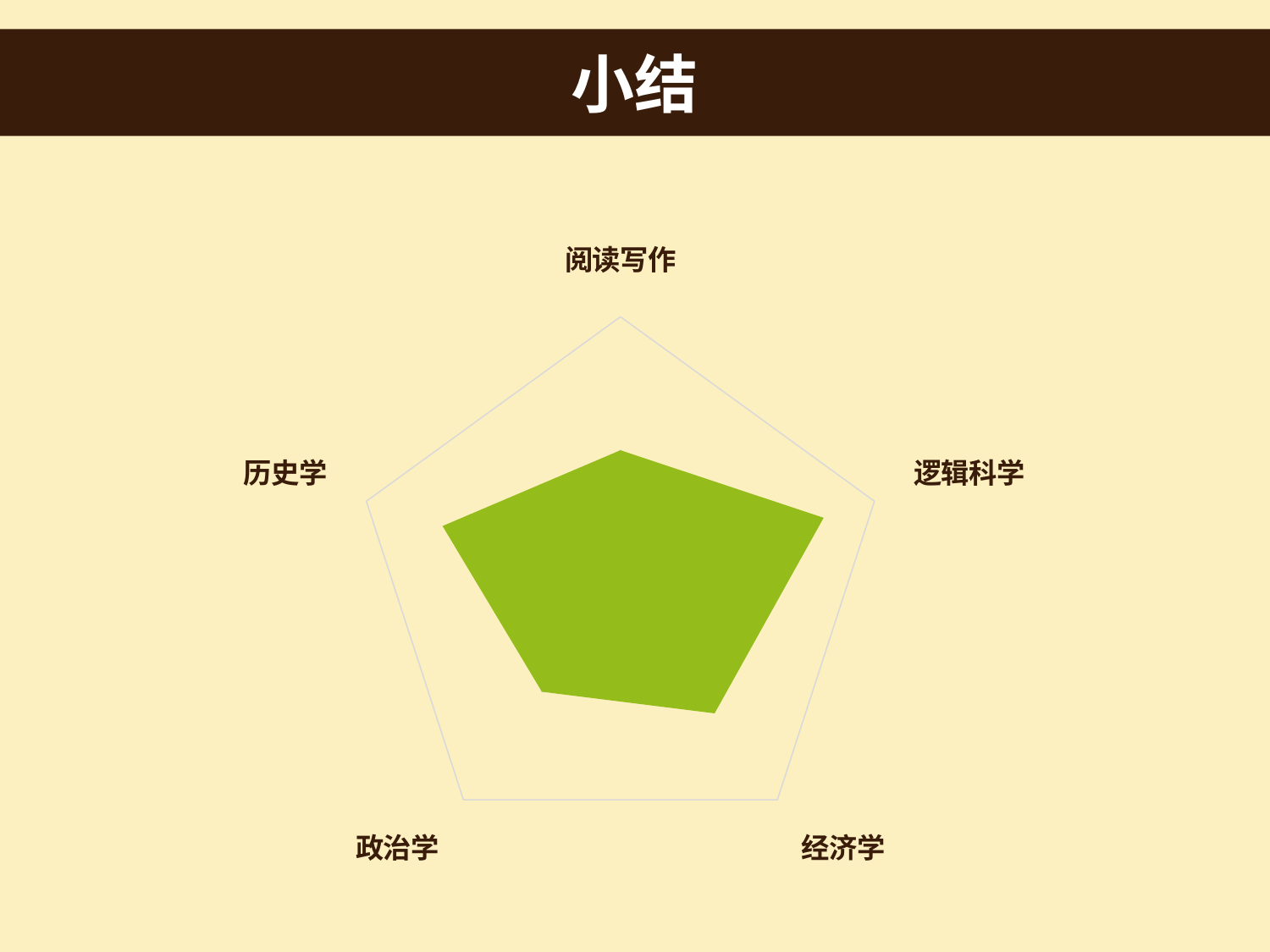

小结

### Chart

| Category | 系列 1 |
|---|---|
| 阅读写作 | 5.0 |
| 逻辑科学 | 8.0 |
| 经济学 | 6.0 |
| 政治学 | 5.0 |
| 历史学 | 7.0 |